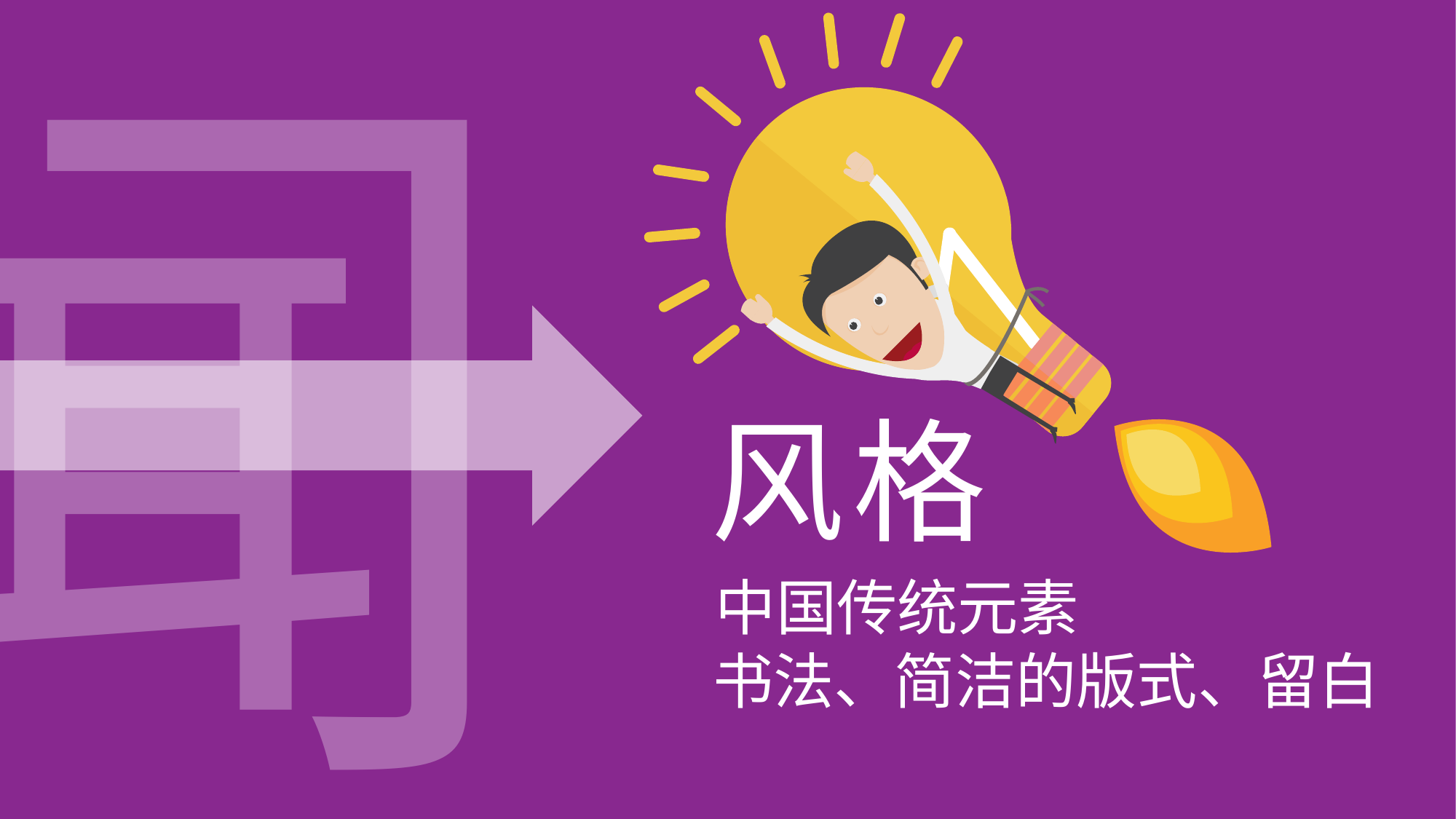

中国书法等元素。并且使用了较为简洁的图形搭配，不繁琐！
闻

风格
中国传统元素
书法、简洁的版式、留白